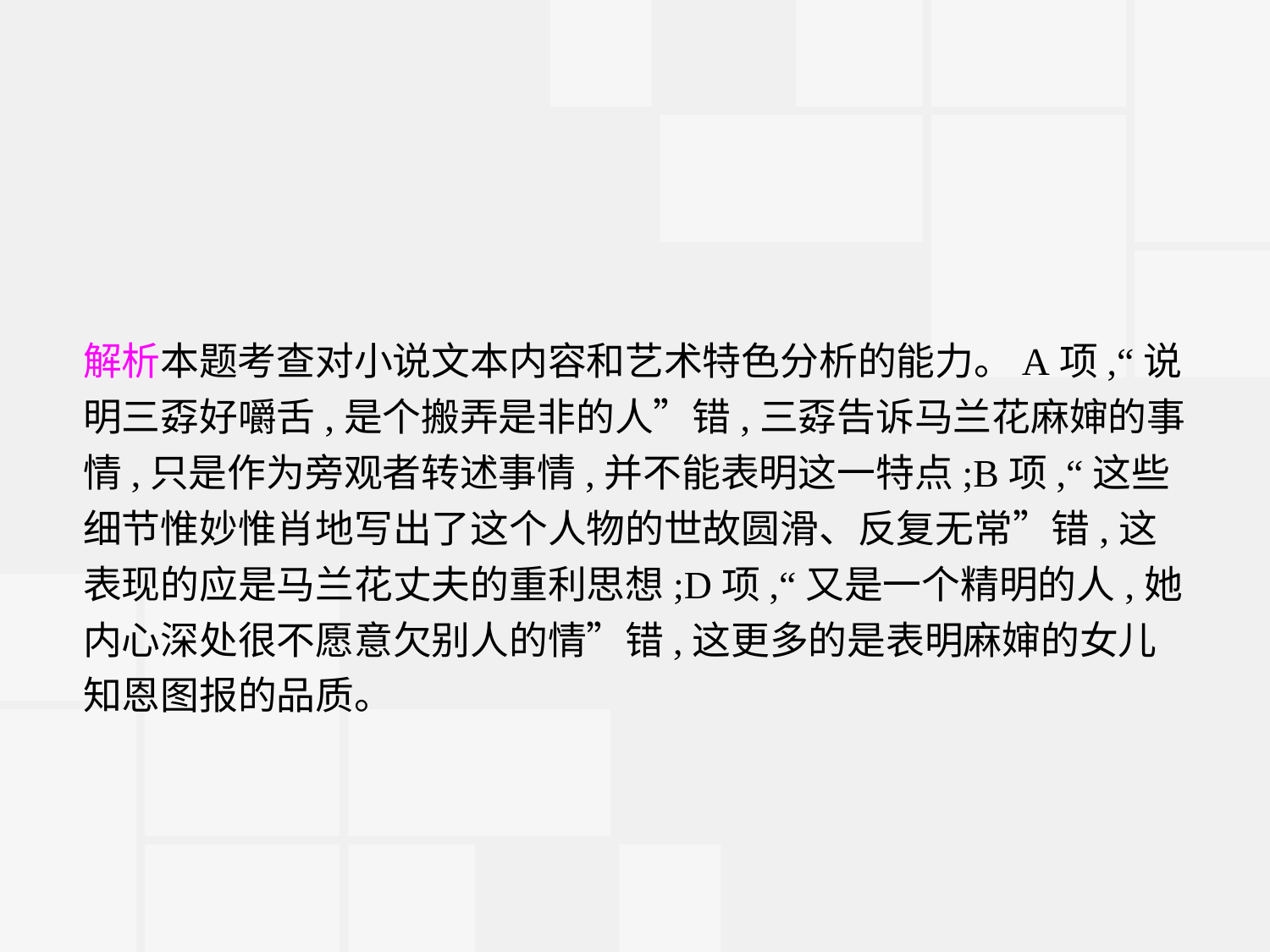

解析本题考查对小说文本内容和艺术特色分析的能力。A项,“说明三孬好嚼舌,是个搬弄是非的人”错,三孬告诉马兰花麻婶的事情,只是作为旁观者转述事情,并不能表明这一特点;B项,“这些细节惟妙惟肖地写出了这个人物的世故圆滑、反复无常”错,这表现的应是马兰花丈夫的重利思想;D项,“又是一个精明的人,她内心深处很不愿意欠别人的情”错,这更多的是表明麻婶的女儿知恩图报的品质。